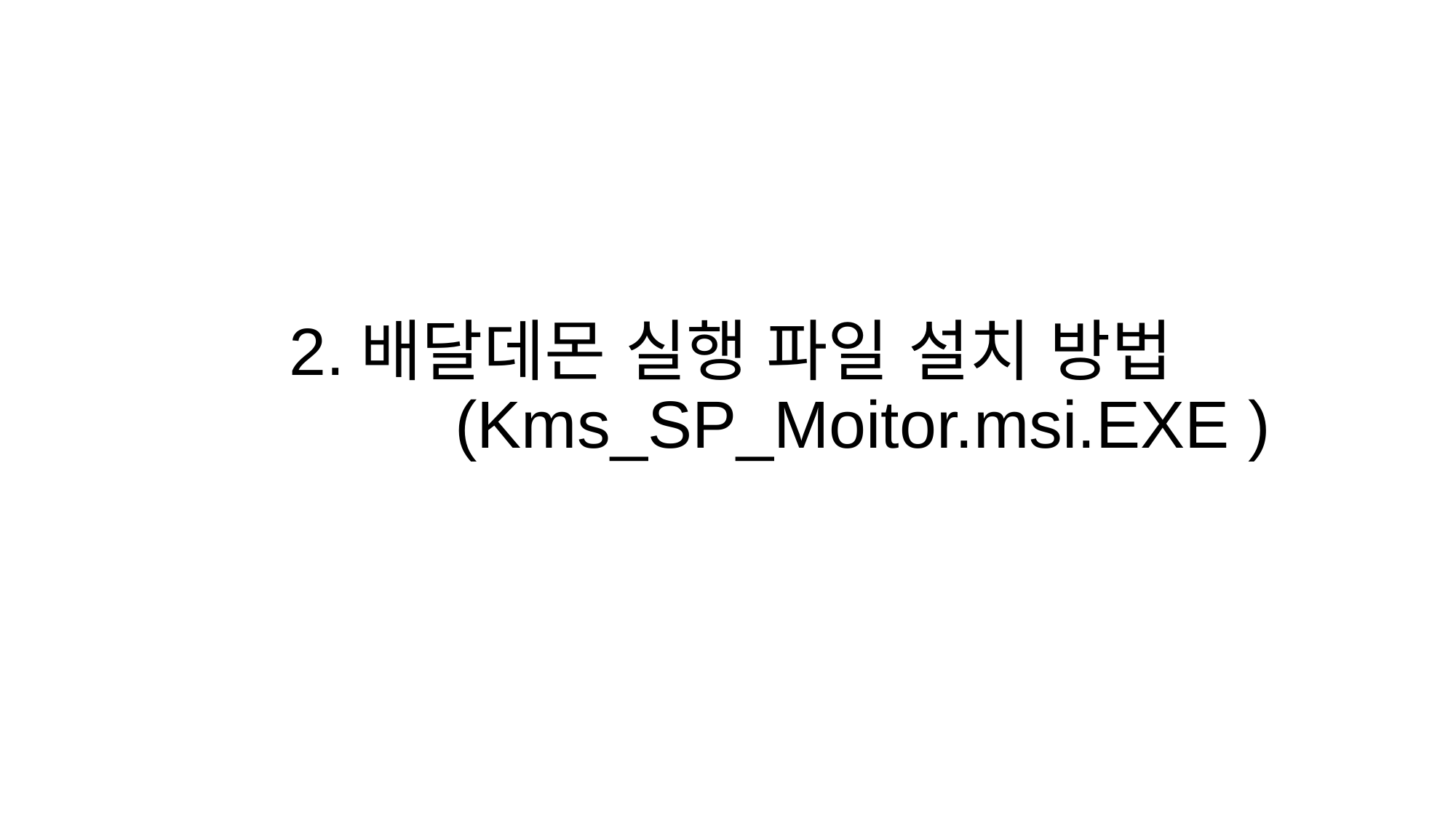

# 2.배달데몬 실행 파일 설치 방법 (Kms_SP_Moitor.msi.EXE )